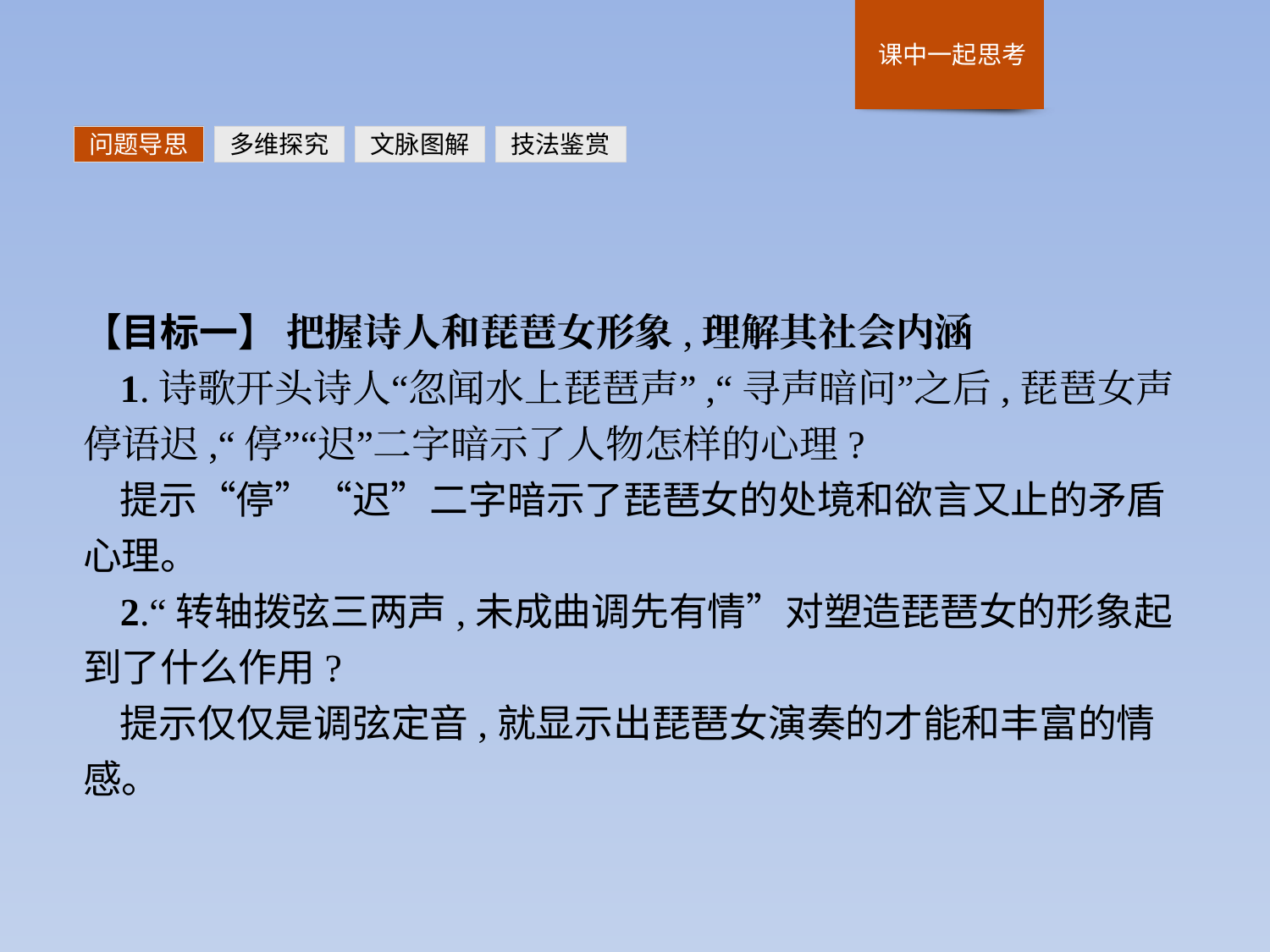

问题导思
多维探究
文脉图解
技法鉴赏
【目标一】 把握诗人和琵琶女形象,理解其社会内涵
1.诗歌开头诗人“忽闻水上琵琶声”,“寻声暗问”之后,琵琶女声停语迟,“停”“迟”二字暗示了人物怎样的心理?
提示“停”“迟”二字暗示了琵琶女的处境和欲言又止的矛盾心理。
2.“转轴拨弦三两声,未成曲调先有情”对塑造琵琶女的形象起到了什么作用?
提示仅仅是调弦定音,就显示出琵琶女演奏的才能和丰富的情感。